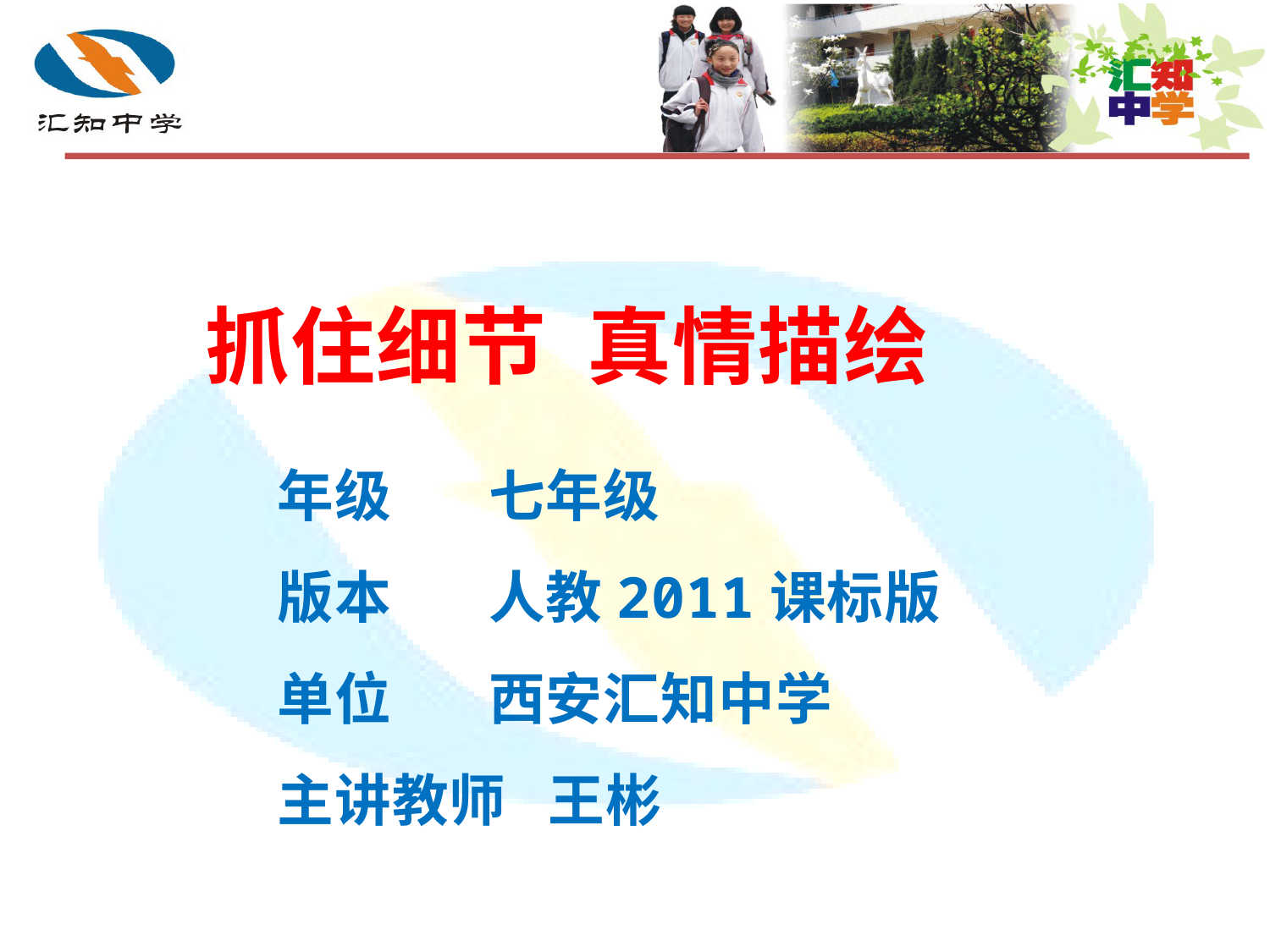

抓住细节  真情描绘
年级       七年级
版本       人教2011课标版
单位       西安汇知中学
主讲教师   王彬